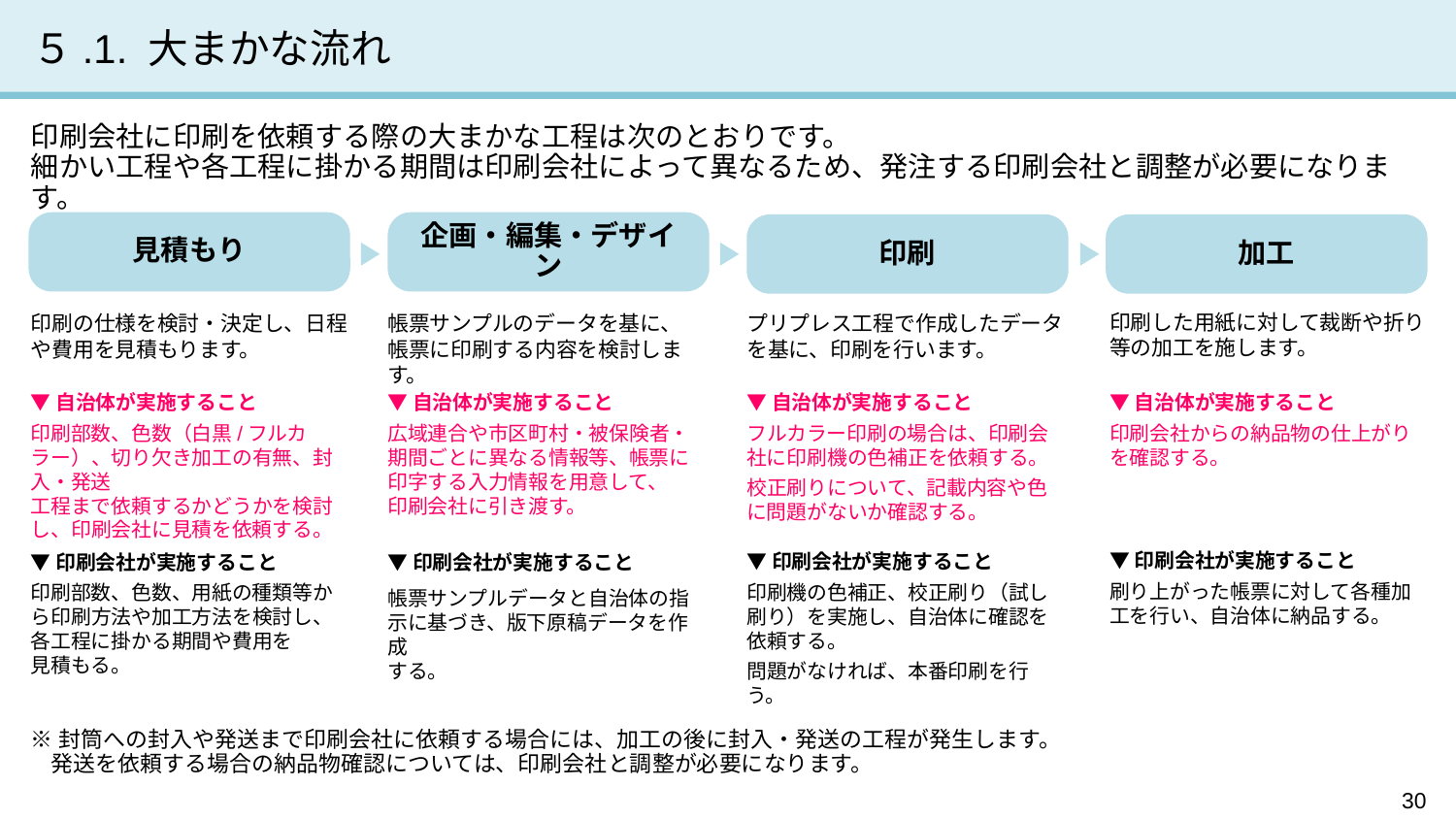

# ５.1. 大まかな流れ
印刷会社に印刷を依頼する際の大まかな工程は次のとおりです。
細かい工程や各工程に掛かる期間は印刷会社によって異なるため、発注する印刷会社と調整が必要になります。
見積もり
企画・編集・デザイン
印刷
加工

印刷した用紙に対して裁断や折り等の加工を施します。
印刷の仕様を検討・決定し、日程や費用を見積もります。
帳票サンプルのデータを基に、
帳票に印刷する内容を検討します。
プリプレス工程で作成したデータを基に、印刷を行います。
▼自治体が実施すること
印刷部数、色数（白黒/フルカラー）、切り欠き加工の有無、封入・発送
工程まで依頼するかどうかを検討し、印刷会社に見積を依頼する。
▼自治体が実施すること
広域連合や市区町村・被保険者・
期間ごとに異なる情報等、帳票に
印字する入力情報を用意して、
印刷会社に引き渡す。
▼自治体が実施すること
フルカラー印刷の場合は、印刷会社に印刷機の色補正を依頼する。
校正刷りについて、記載内容や色に問題がないか確認する。
▼自治体が実施すること
印刷会社からの納品物の仕上がりを確認する。
▼印刷会社が実施すること
刷り上がった帳票に対して各種加工を行い、自治体に納品する。
▼印刷会社が実施すること
印刷部数、色数、用紙の種類等から印刷方法や加工方法を検討し、
各工程に掛かる期間や費用を
見積もる。
▼印刷会社が実施すること
帳票サンプルデータと自治体の指示に基づき、版下原稿データを作成
する。
▼印刷会社が実施すること
印刷機の色補正、校正刷り（試し
刷り）を実施し、自治体に確認を依頼する。
問題がなければ、本番印刷を行う。
※封筒への封入や発送まで印刷会社に依頼する場合には、加工の後に封入・発送の工程が発生します。
発送を依頼する場合の納品物確認については、印刷会社と調整が必要になります。